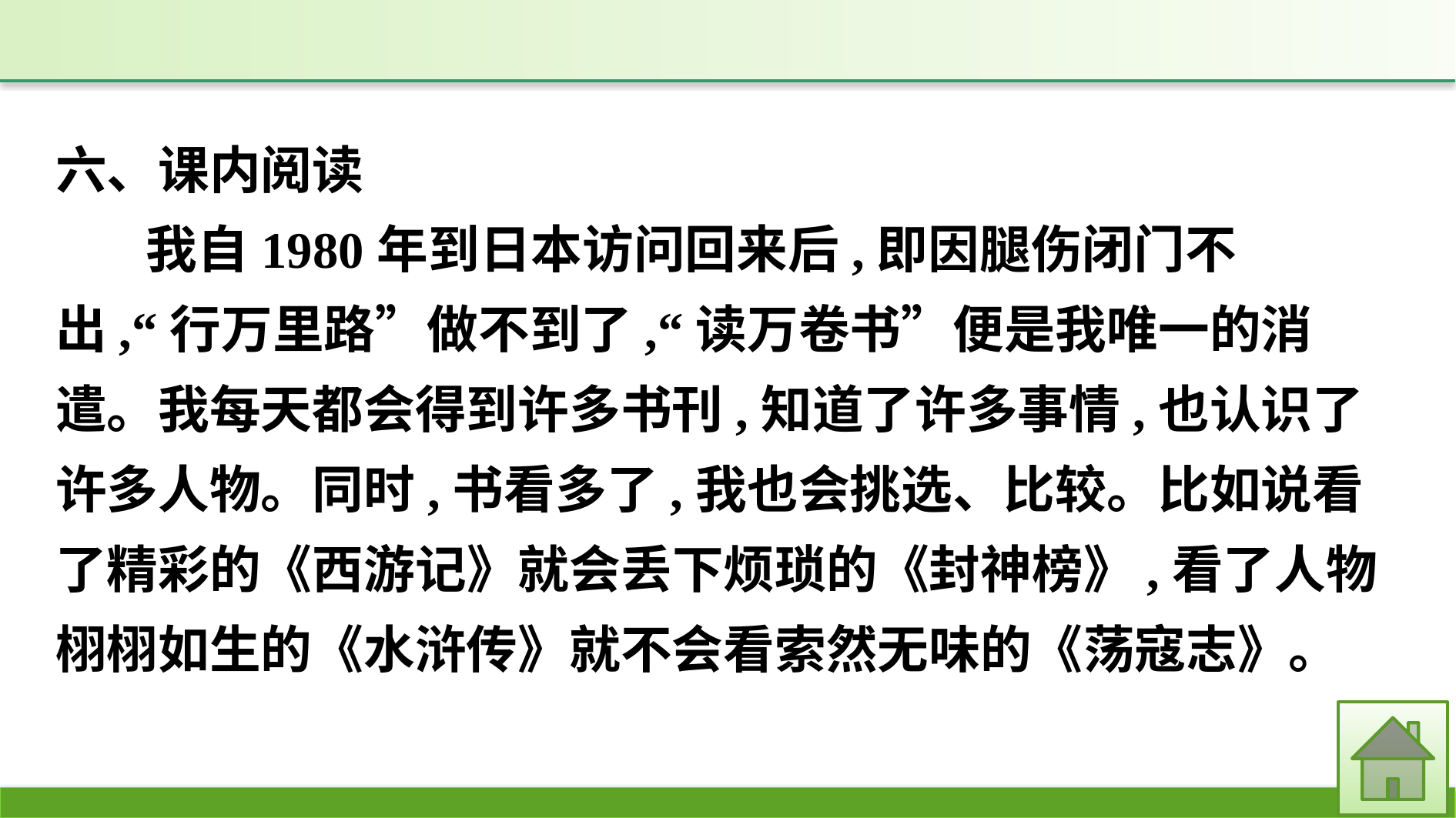

六、课内阅读
我自1980年到日本访问回来后,即因腿伤闭门不出,“行万里路”做不到了,“读万卷书”便是我唯一的消遣。我每天都会得到许多书刊,知道了许多事情,也认识了许多人物。同时,书看多了,我也会挑选、比较。比如说看了精彩的《西游记》就会丢下烦琐的《封神榜》,看了人物栩栩如生的《水浒传》就不会看索然无味的《荡寇志》。